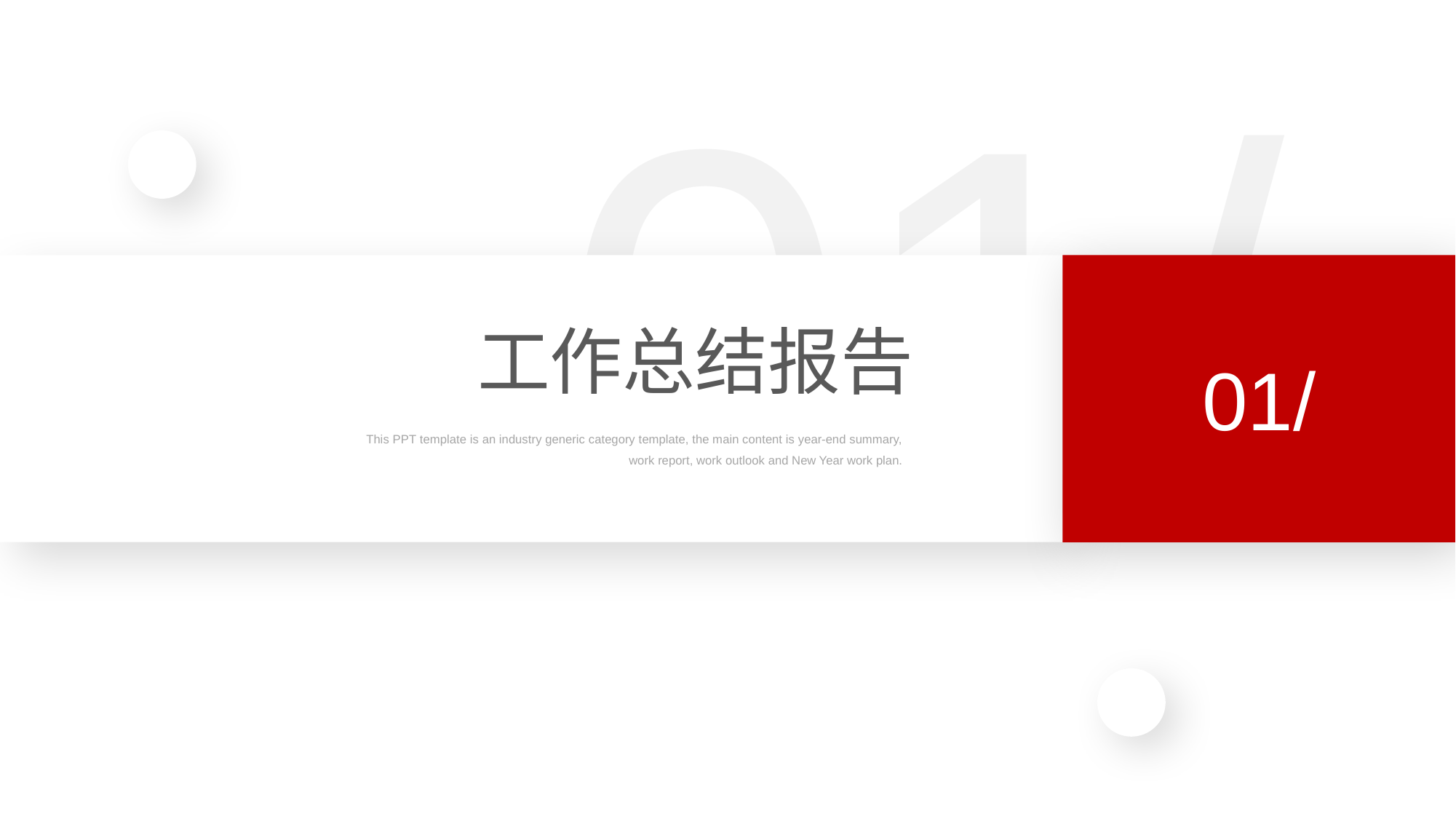

01/

工作总结报告
01/
This PPT template is an industry generic category template, the main content is year-end summary, work report, work outlook and New Year work plan.